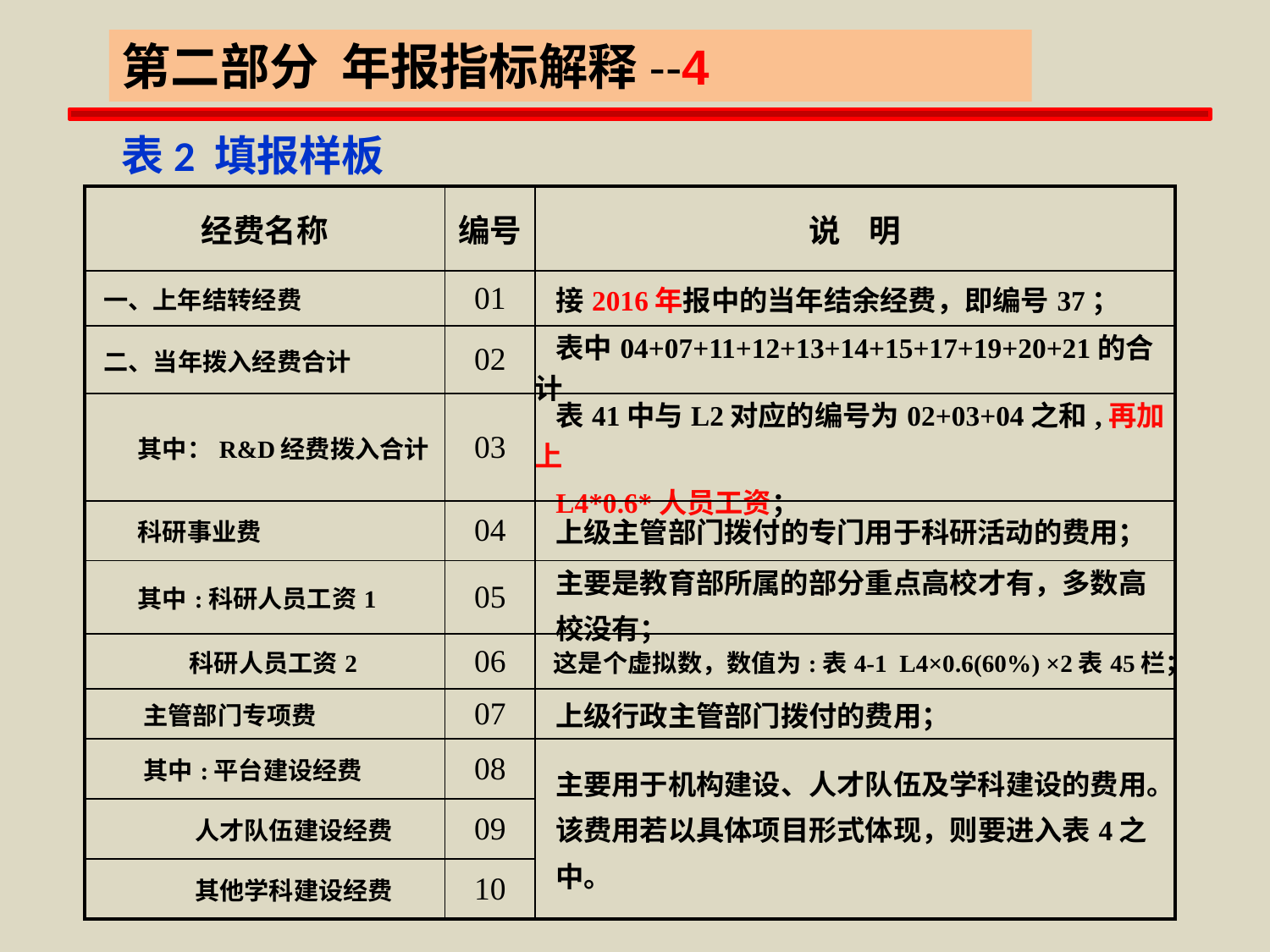

第二部分  年报指标解释--4

  表2 填报样板
| 经费名称 | 编号 | 说 明 |
| --- | --- | --- |
| 一、上年结转经费 | 01 | 接2016年报中的当年结余经费，即编号37； |
| 二、当年拨入经费合计 | 02 | 表中04+07+11+12+13+14+15+17+19+20+21的合计 |
| 其中：R&D经费拨入合计 | 03 | 表41中与L2对应的编号为02+03+04之和,再加上 L4\*0.6\*人员工资； |
| 科研事业费 | 04 | 上级主管部门拨付的专门用于科研活动的费用； |
| 其中:科研人员工资1 | 05 | 主要是教育部所属的部分重点高校才有，多数高 校没有； |
| 科研人员工资2 | 06 | 这是个虚拟数，数值为:表4-1 L4×0.6(60%) ×2表45栏； |
| 主管部门专项费 | 07 | 上级行政主管部门拨付的费用； |
| 其中:平台建设经费 | 08 | 主要用于机构建设、人才队伍及学科建设的费用。 该费用若以具体项目形式体现，则要进入表4之 中。 |
| 人才队伍建设经费 | 09 |  |
| 其他学科建设经费 | 10 |  |